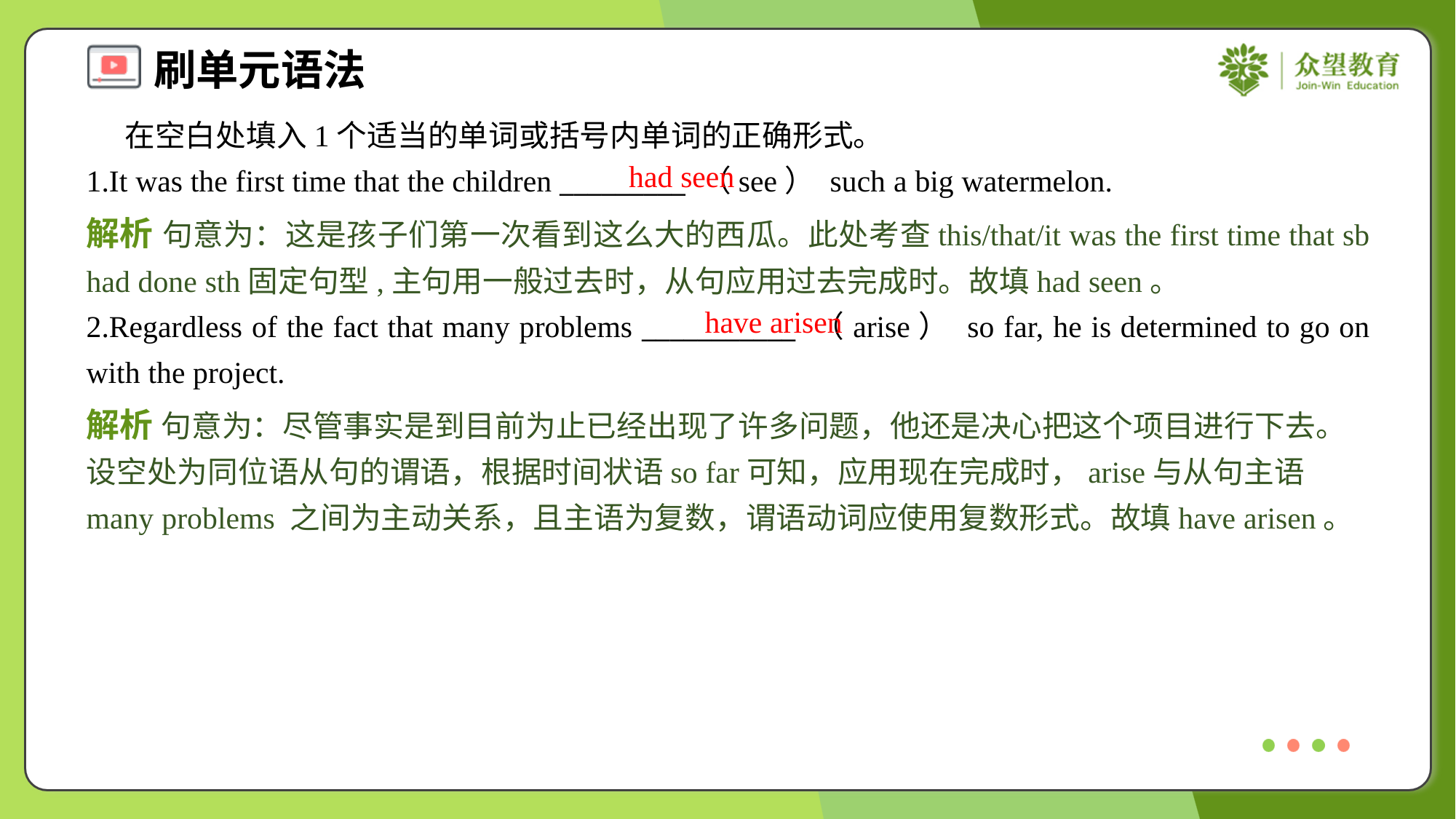

在空白处填入1个适当的单词或括号内单词的正确形式。
1.It was the first time that the children _________ （see） such a big watermelon.
had seen
解析 句意为：这是孩子们第一次看到这么大的西瓜。此处考查this/that/it was the first time that sb had done sth固定句型,主句用一般过去时，从句应用过去完成时。故填had seen。
have arisen
2.Regardless of the fact that many problems ___________ （arise） so far, he is determined to go on with the project.
解析 句意为：尽管事实是到目前为止已经出现了许多问题，他还是决心把这个项目进行下去。设空处为同位语从句的谓语，根据时间状语so far可知，应用现在完成时，arise与从句主语many problems 之间为主动关系，且主语为复数，谓语动词应使用复数形式。故填have arisen。